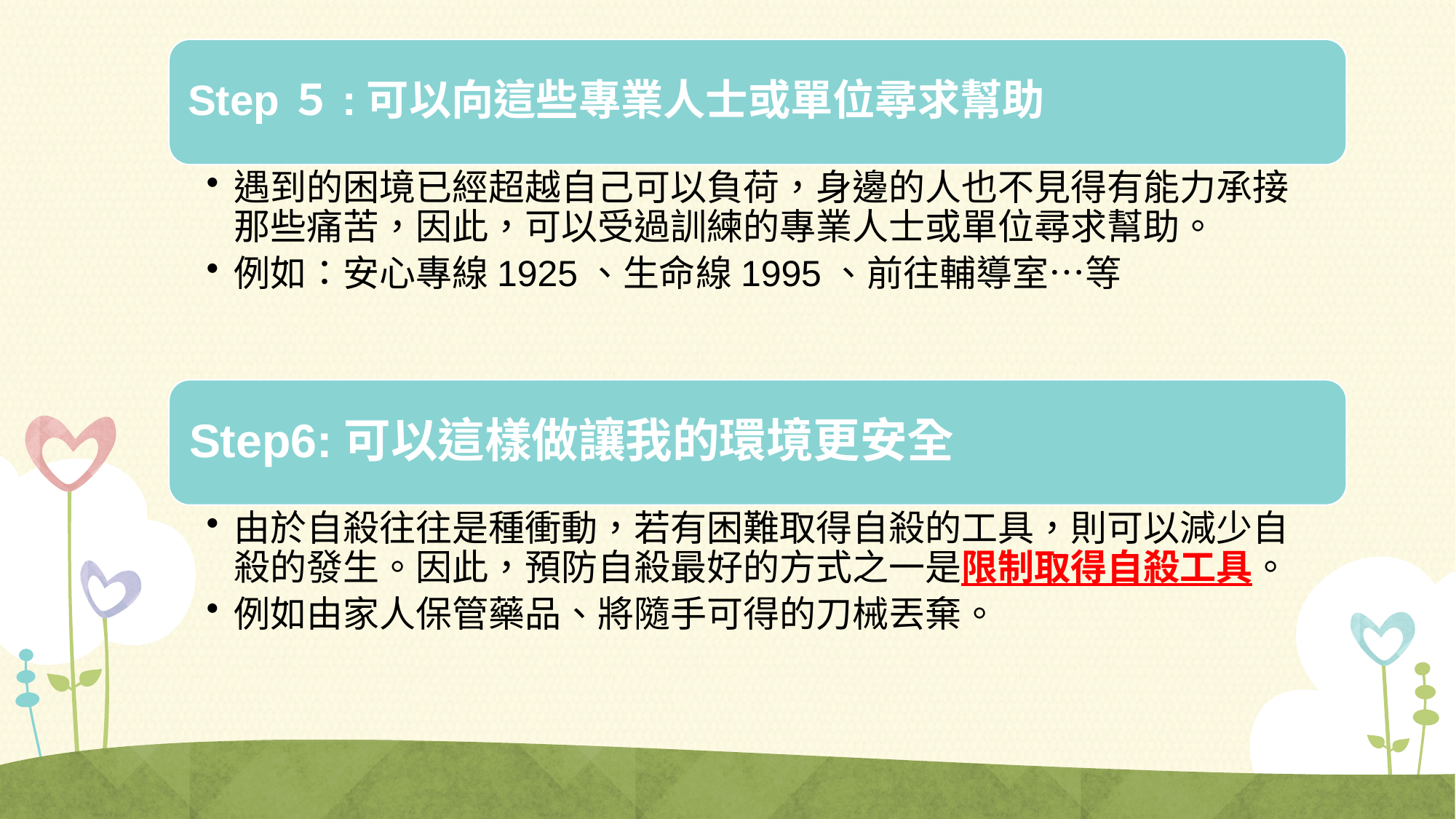

Step５:可以向這些專業人士或單位尋求幫助
遇到的困境已經超越自己可以負荷，身邊的人也不見得有能力承接那些痛苦，因此，可以受過訓練的專業人士或單位尋求幫助。
例如：安心專線1925、生命線1995、前往輔導室…等
Step6:可以這樣做讓我的環境更安全
由於自殺往往是種衝動，若有困難取得自殺的工具，則可以減少自殺的發生。因此，預防自殺最好的方式之一是限制取得自殺工具。
例如由家人保管藥品、將隨手可得的刀械丟棄。